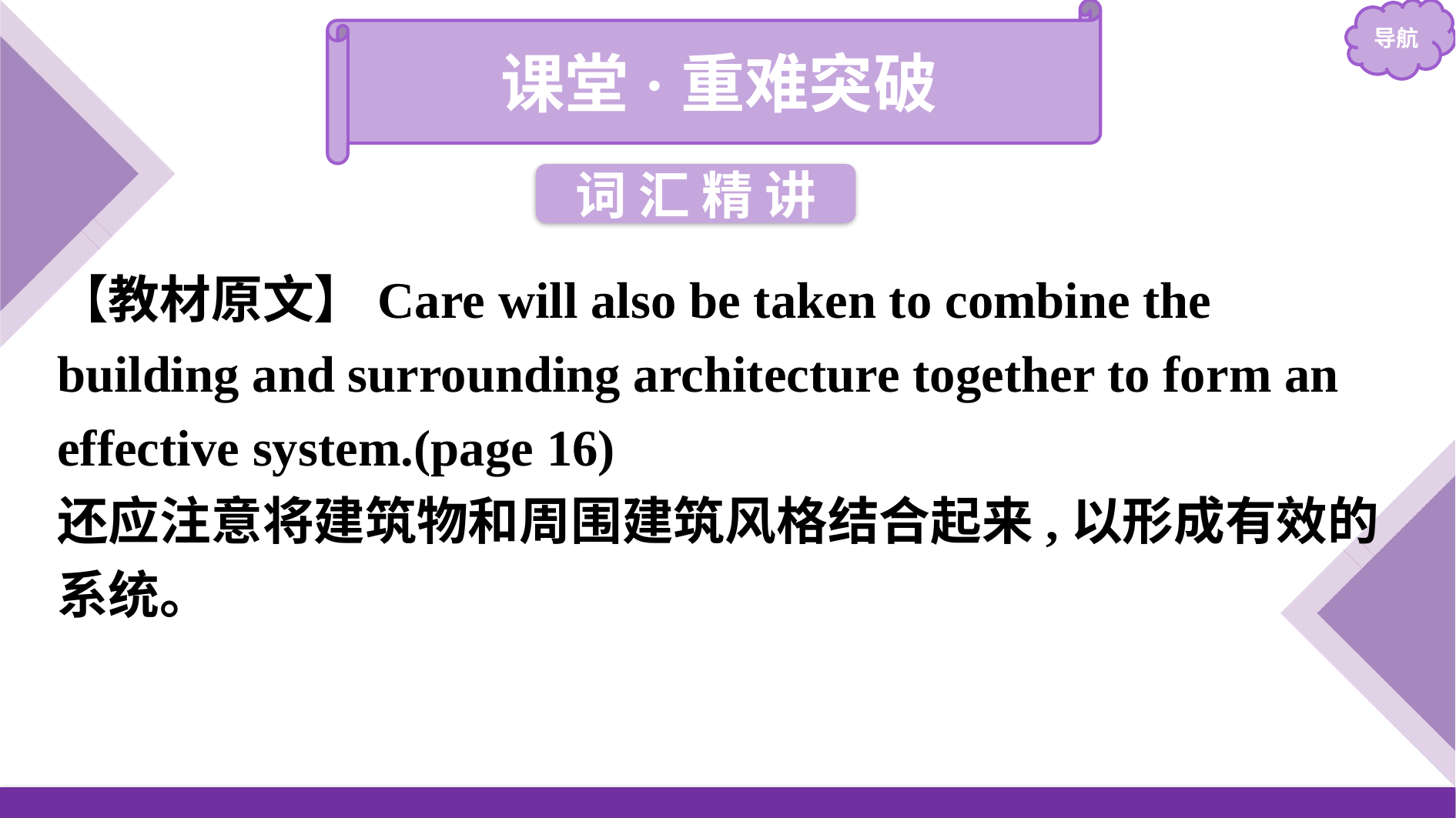

课堂·重难突破
词 汇 精 讲
【教材原文】Care will also be taken to combine the building and surrounding architecture together to form an effective system.(page 16)
还应注意将建筑物和周围建筑风格结合起来,以形成有效的系统。